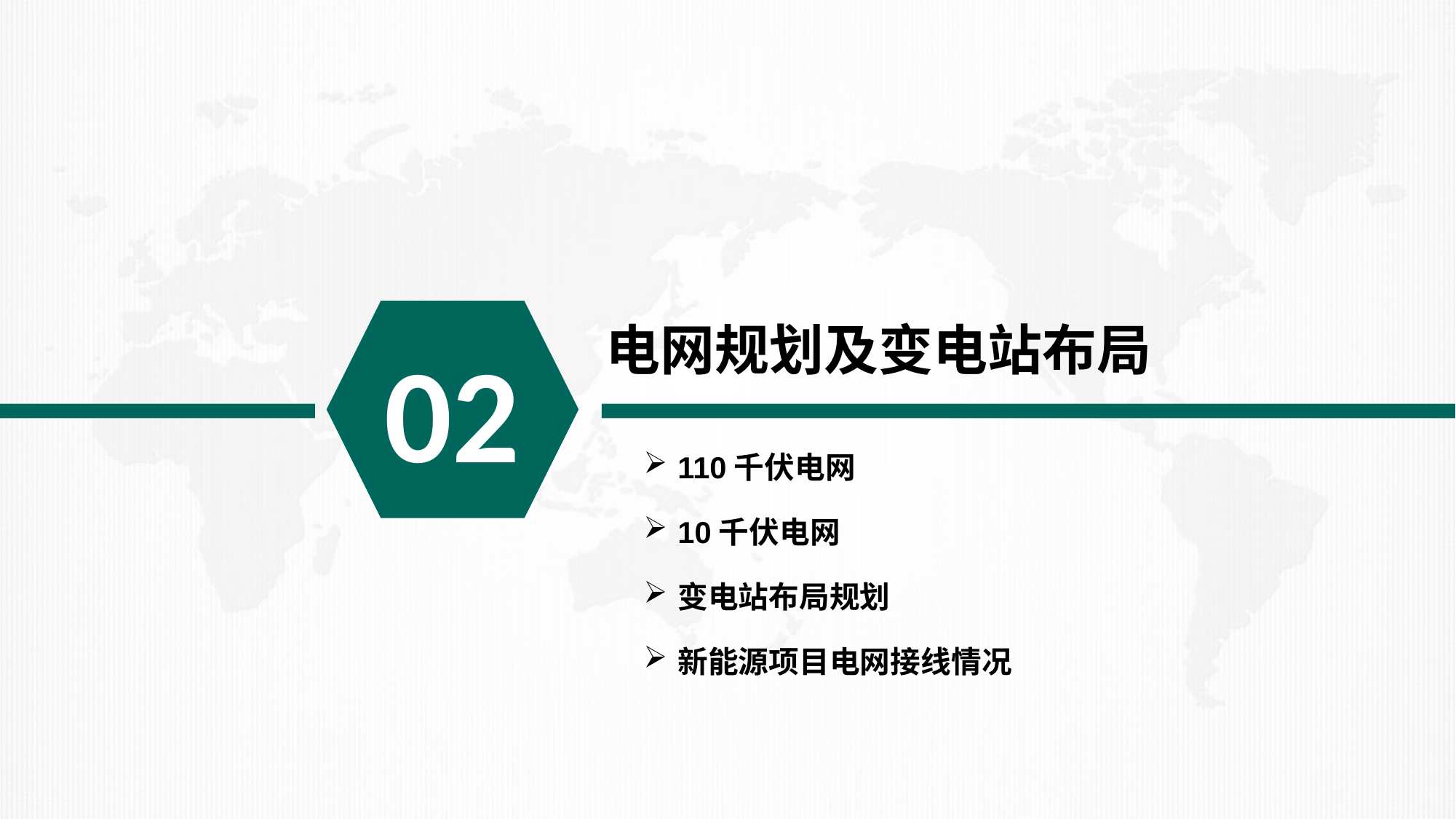

02
电网规划及变电站布局

110千伏电网
10千伏电网
变电站布局规划
新能源项目电网接线情况